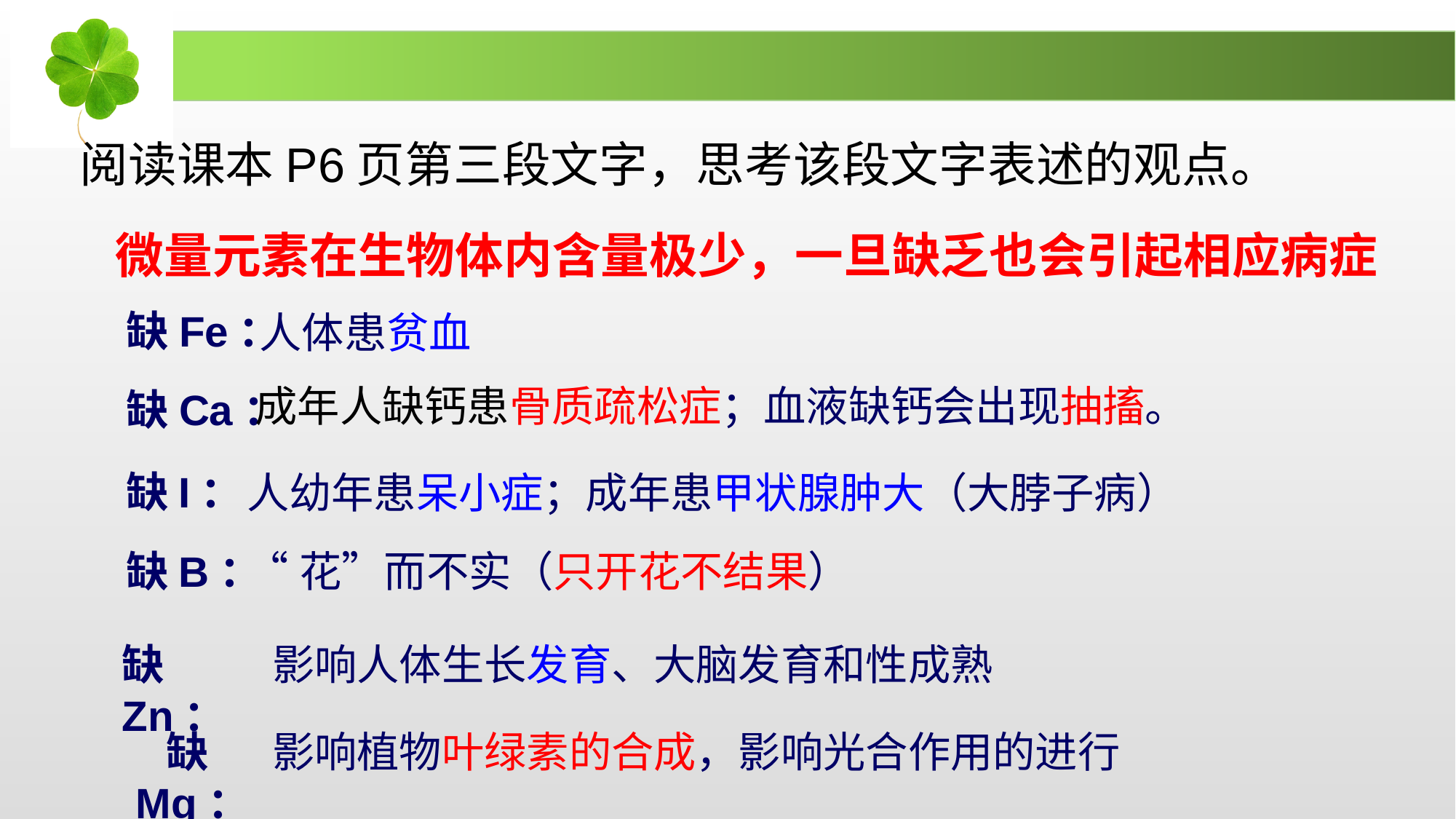

阅读课本P6页第三段文字，思考该段文字表述的观点。
微量元素在生物体内含量极少，一旦缺乏也会引起相应病症
缺Fe：
人体患贫血
成年人缺钙患骨质疏松症；血液缺钙会出现抽搐。
缺Ca：
缺I：
人幼年患呆小症；成年患甲状腺肿大（大脖子病）
缺B：
“花”而不实（只开花不结果）
缺Zn：
影响人体生长发育、大脑发育和性成熟
缺Mg：
影响植物叶绿素的合成，影响光合作用的进行